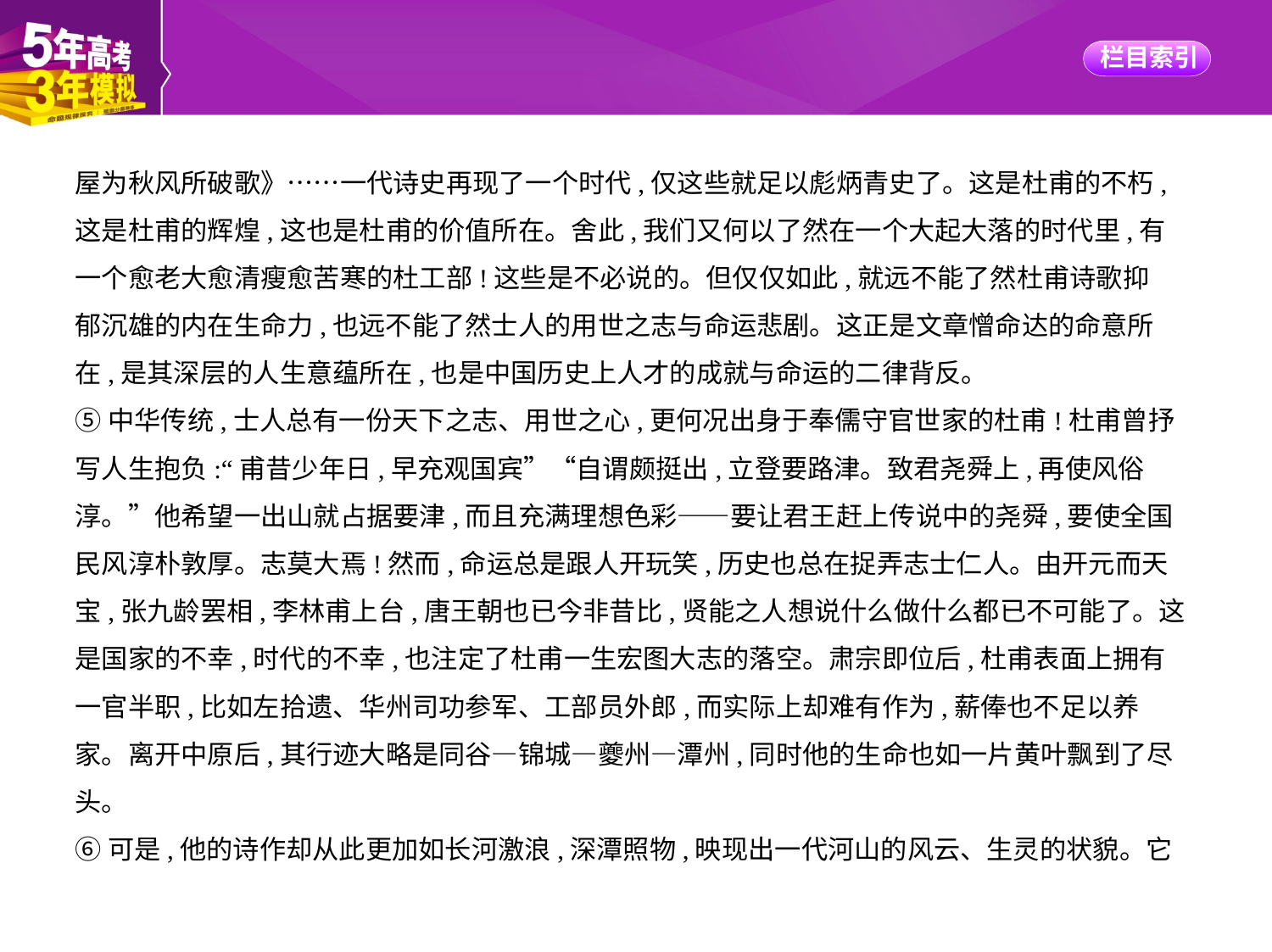

屋为秋风所破歌》……一代诗史再现了一个时代,仅这些就足以彪炳青史了。这是杜甫的不朽,
这是杜甫的辉煌,这也是杜甫的价值所在。舍此,我们又何以了然在一个大起大落的时代里,有
一个愈老大愈清瘦愈苦寒的杜工部!这些是不必说的。但仅仅如此,就远不能了然杜甫诗歌抑
郁沉雄的内在生命力,也远不能了然士人的用世之志与命运悲剧。这正是文章憎命达的命意所
在,是其深层的人生意蕴所在,也是中国历史上人才的成就与命运的二律背反。
⑤中华传统,士人总有一份天下之志、用世之心,更何况出身于奉儒守官世家的杜甫!杜甫曾抒
写人生抱负:“甫昔少年日,早充观国宾”“自谓颇挺出,立登要路津。致君尧舜上,再使风俗
淳。”他希望一出山就占据要津,而且充满理想色彩——要让君王赶上传说中的尧舜,要使全国
民风淳朴敦厚。志莫大焉!然而,命运总是跟人开玩笑,历史也总在捉弄志士仁人。由开元而天
宝,张九龄罢相,李林甫上台,唐王朝也已今非昔比,贤能之人想说什么做什么都已不可能了。这
是国家的不幸,时代的不幸,也注定了杜甫一生宏图大志的落空。肃宗即位后,杜甫表面上拥有
一官半职,比如左拾遗、华州司功参军、工部员外郎,而实际上却难有作为,薪俸也不足以养
家。离开中原后,其行迹大略是同谷—锦城—夔州—潭州,同时他的生命也如一片黄叶飘到了尽
头。
⑥可是,他的诗作却从此更加如长河激浪,深潭照物,映现出一代河山的风云、生灵的状貌。它